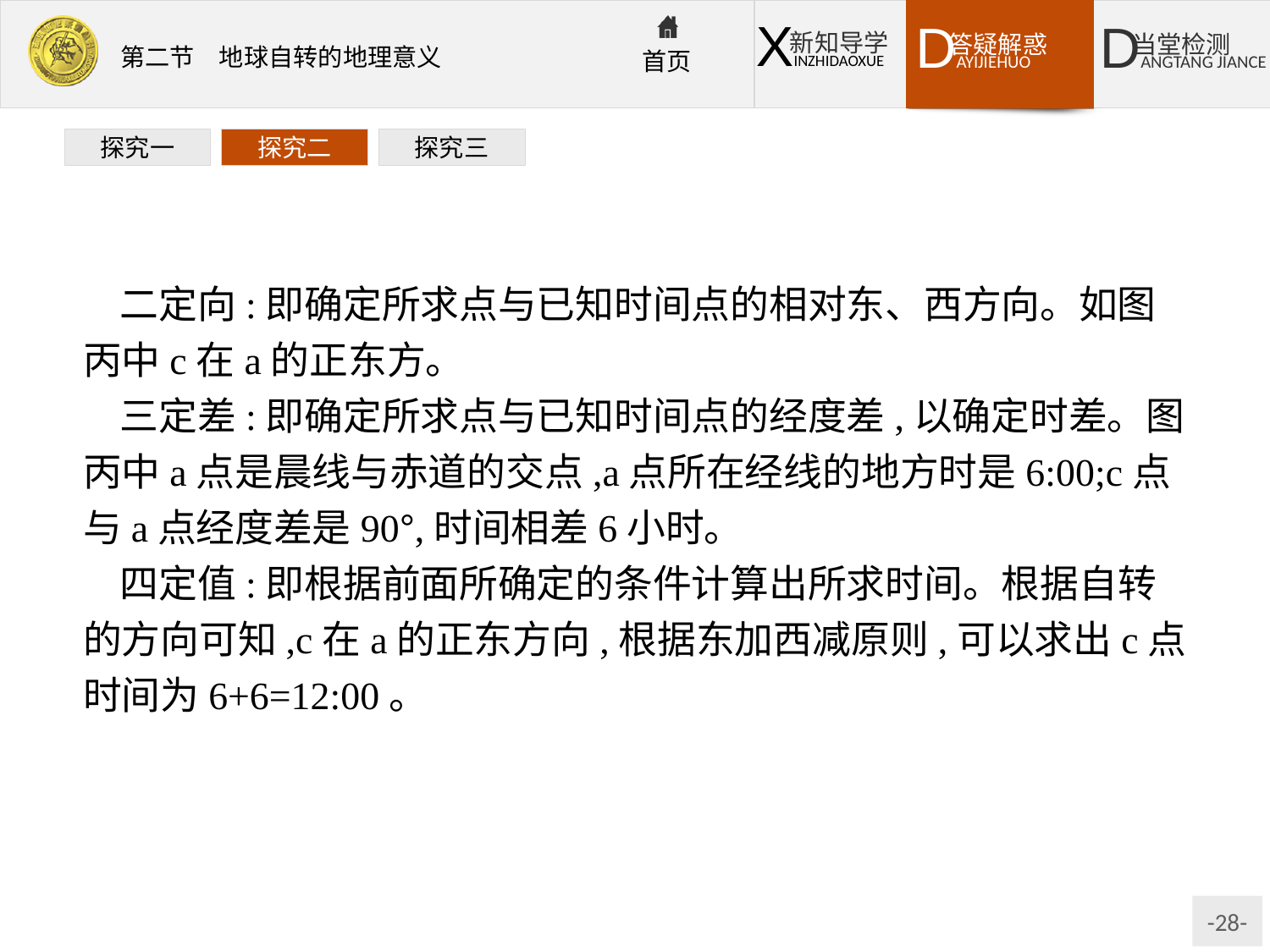

探究一
探究二
探究三
二定向:即确定所求点与已知时间点的相对东、西方向。如图丙中c在a的正东方。
三定差:即确定所求点与已知时间点的经度差,以确定时差。图丙中a点是晨线与赤道的交点,a点所在经线的地方时是6:00;c点与a点经度差是90°,时间相差6小时。
四定值:即根据前面所确定的条件计算出所求时间。根据自转的方向可知,c在a的正东方向,根据东加西减原则,可以求出c点时间为6+6=12:00。